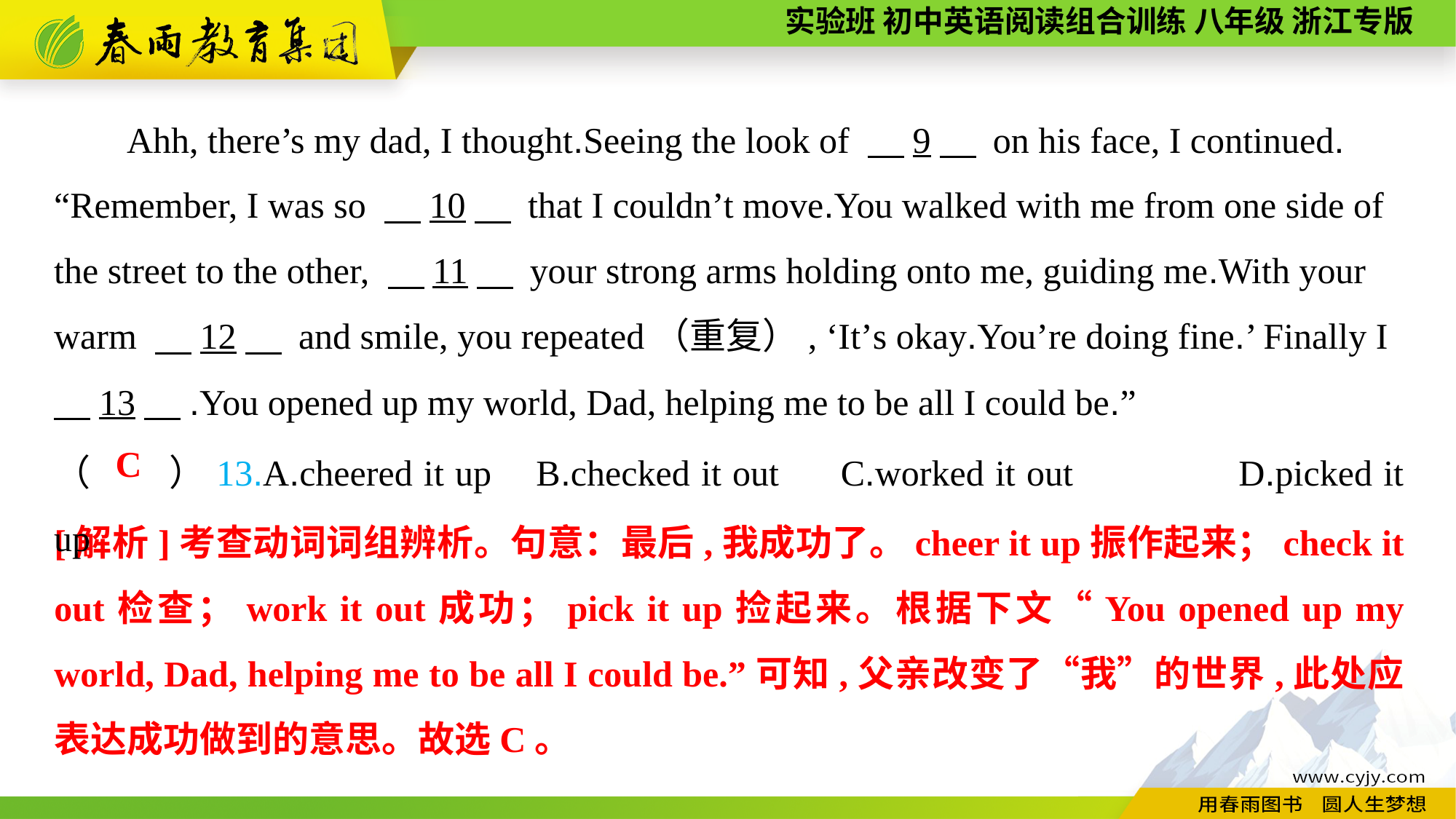

Ahh, there’s my dad, I thought.Seeing the look of 　9　 on his face, I continued.
“Remember, I was so 　10　 that I couldn’t move.You walked with me from one side of the street to the other, 　11　 your strong arms holding onto me, guiding me.With your warm 　12　 and smile, you repeated（重复）, ‘It’s okay.You’re doing fine.’ Finally I
　13　.You opened up my world, Dad, helping me to be all I could be.”
（　　）13.A.cheered it up	   B.checked it out	C.worked it out	      D.picked it up
C
[解析]考查动词词组辨析。句意：最后,我成功了。cheer it up振作起来；check it out检查；work it out成功；pick it up捡起来。根据下文“You opened up my world, Dad, helping me to be all I could be.”可知,父亲改变了“我”的世界,此处应表达成功做到的意思。故选C。